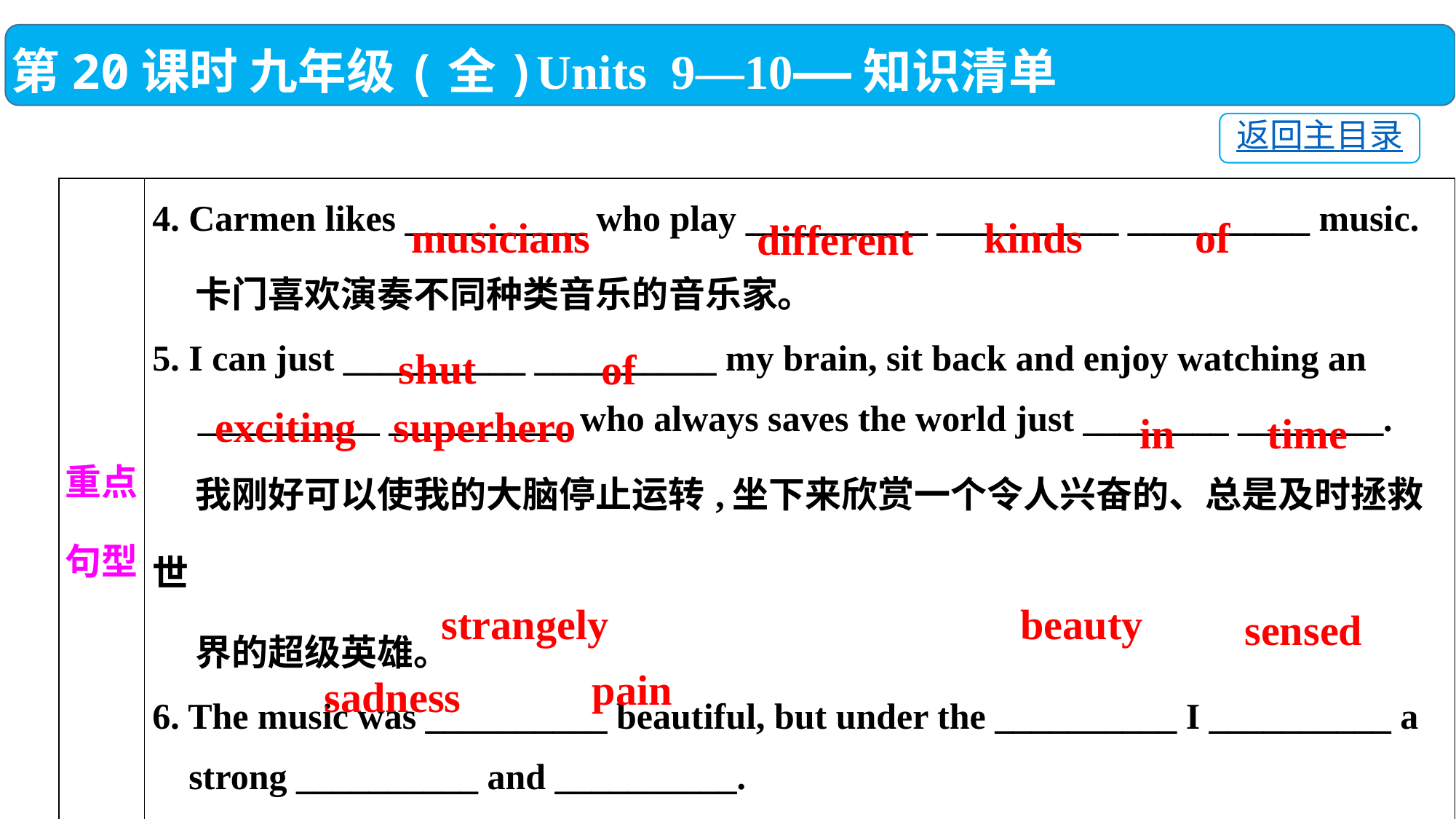

第20课时 九年级(全)Units  9—10——知识清单
返回主目录
| 重点 句型 | 4. Carmen likes \_\_\_\_\_\_\_\_\_\_ who play \_\_\_\_\_\_\_\_\_\_ \_\_\_\_\_\_\_\_\_\_ \_\_\_\_\_\_\_\_\_\_ music. 卡门喜欢演奏不同种类音乐的音乐家。 5. I can just \_\_\_\_\_\_\_\_\_\_ \_\_\_\_\_\_\_\_\_\_ my brain, sit back and enjoy watching an \_\_\_\_\_\_\_\_\_\_ \_\_\_\_\_\_\_\_\_\_ who always saves the world just \_\_\_\_\_\_\_\_ \_\_\_\_\_\_\_\_. 我刚好可以使我的大脑停止运转,坐下来欣赏一个令人兴奋的、总是及时拯救世 界的超级英雄。 6. The music was \_\_\_\_\_\_\_\_\_\_ beautiful, but under the \_\_\_\_\_\_\_\_\_\_ I \_\_\_\_\_\_\_\_\_\_ a strong \_\_\_\_\_\_\_\_\_\_ and \_\_\_\_\_\_\_\_\_\_. 音乐出奇地动听,但是在那动听的背后,我感受到了一种强烈的悲伤和痛苦。 |
| --- | --- |
musicians
of
kinds
different
shut
of
exciting
superhero
in
time
strangely
beauty
sensed
pain
sadness